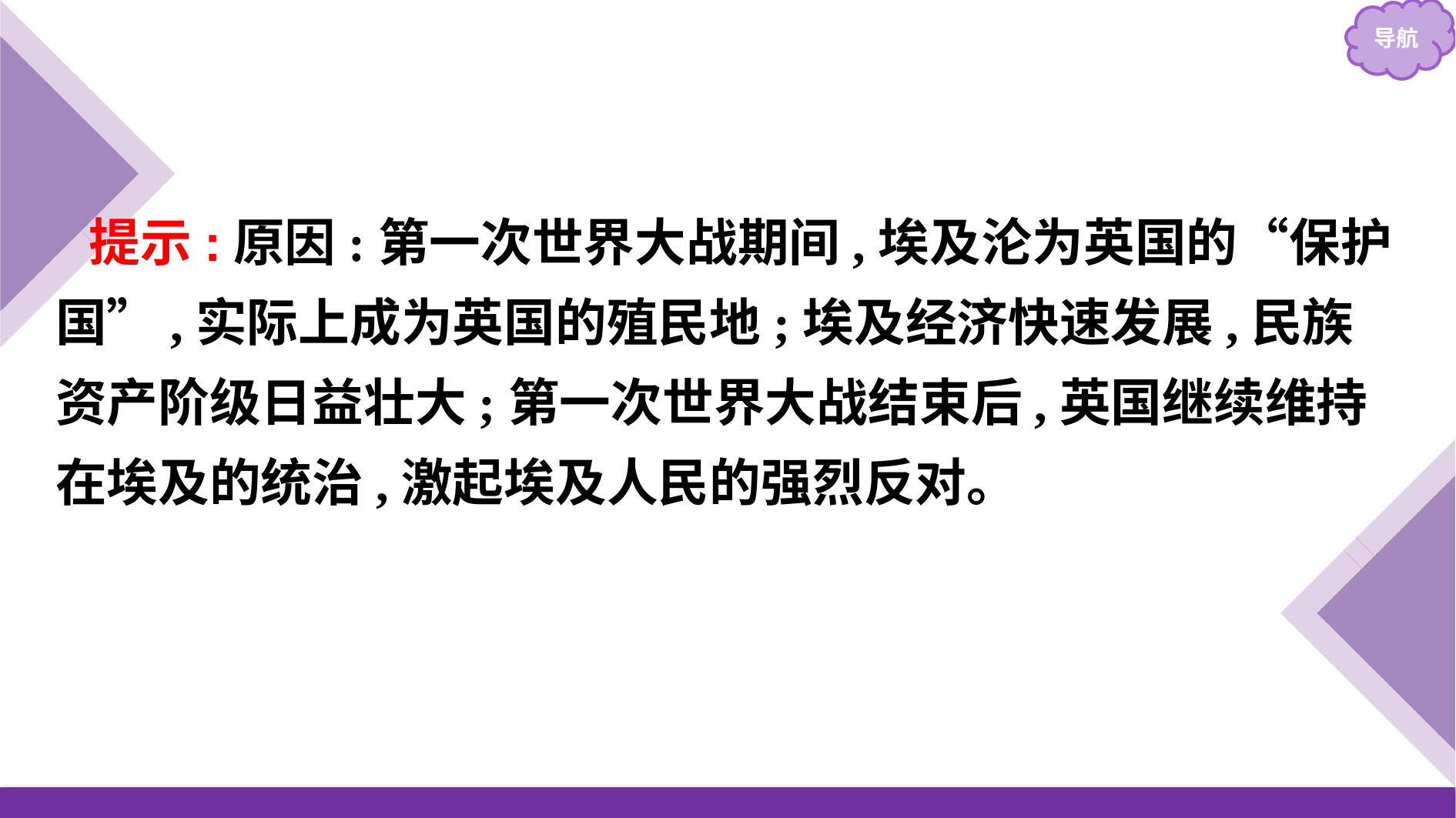

提示:原因:第一次世界大战期间,埃及沦为英国的“保护国”,实际上成为英国的殖民地;埃及经济快速发展,民族资产阶级日益壮大;第一次世界大战结束后,英国继续维持在埃及的统治,激起埃及人民的强烈反对。